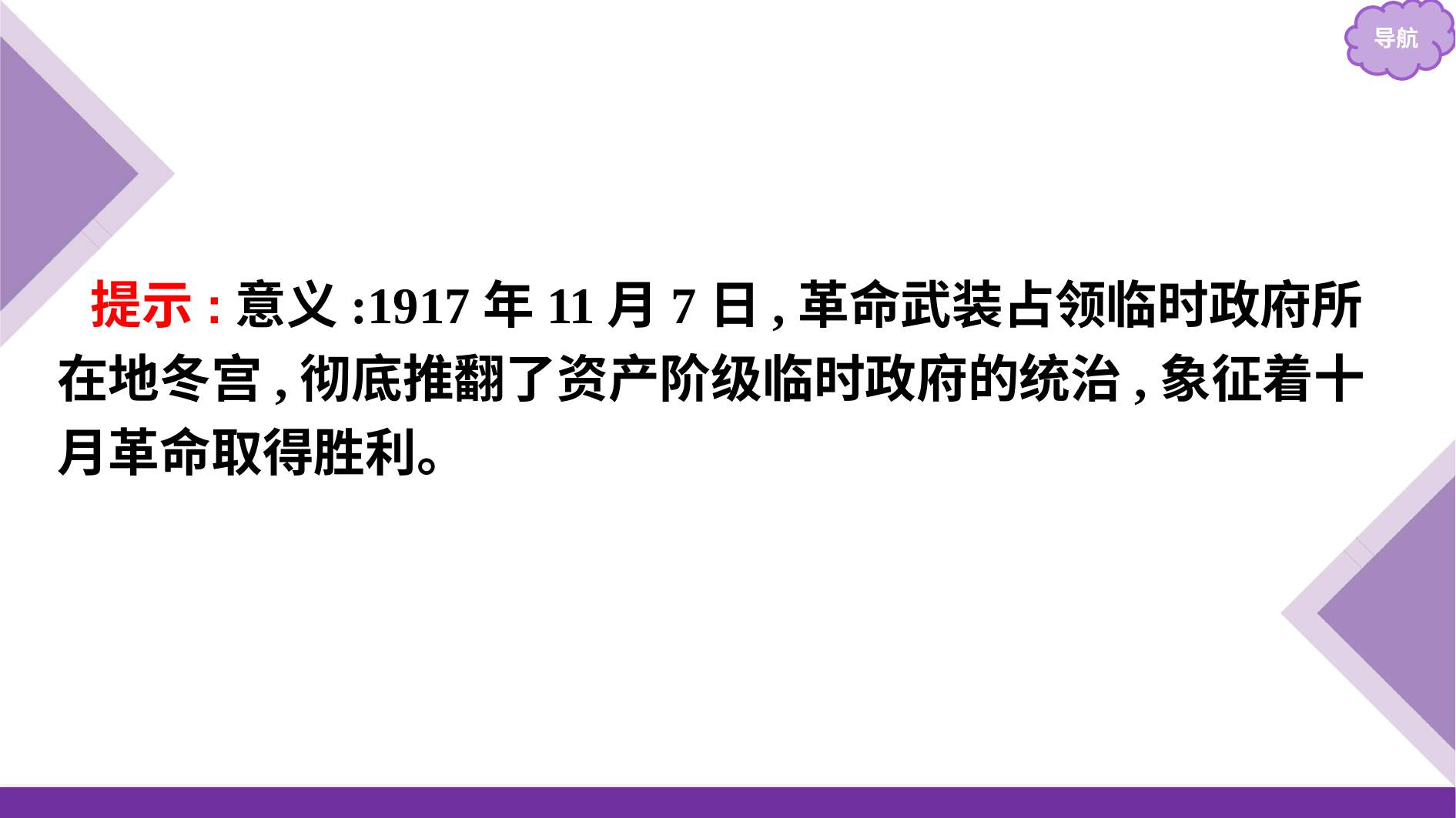

提示:意义:1917年11月7日,革命武装占领临时政府所在地冬宫,彻底推翻了资产阶级临时政府的统治,象征着十月革命取得胜利。